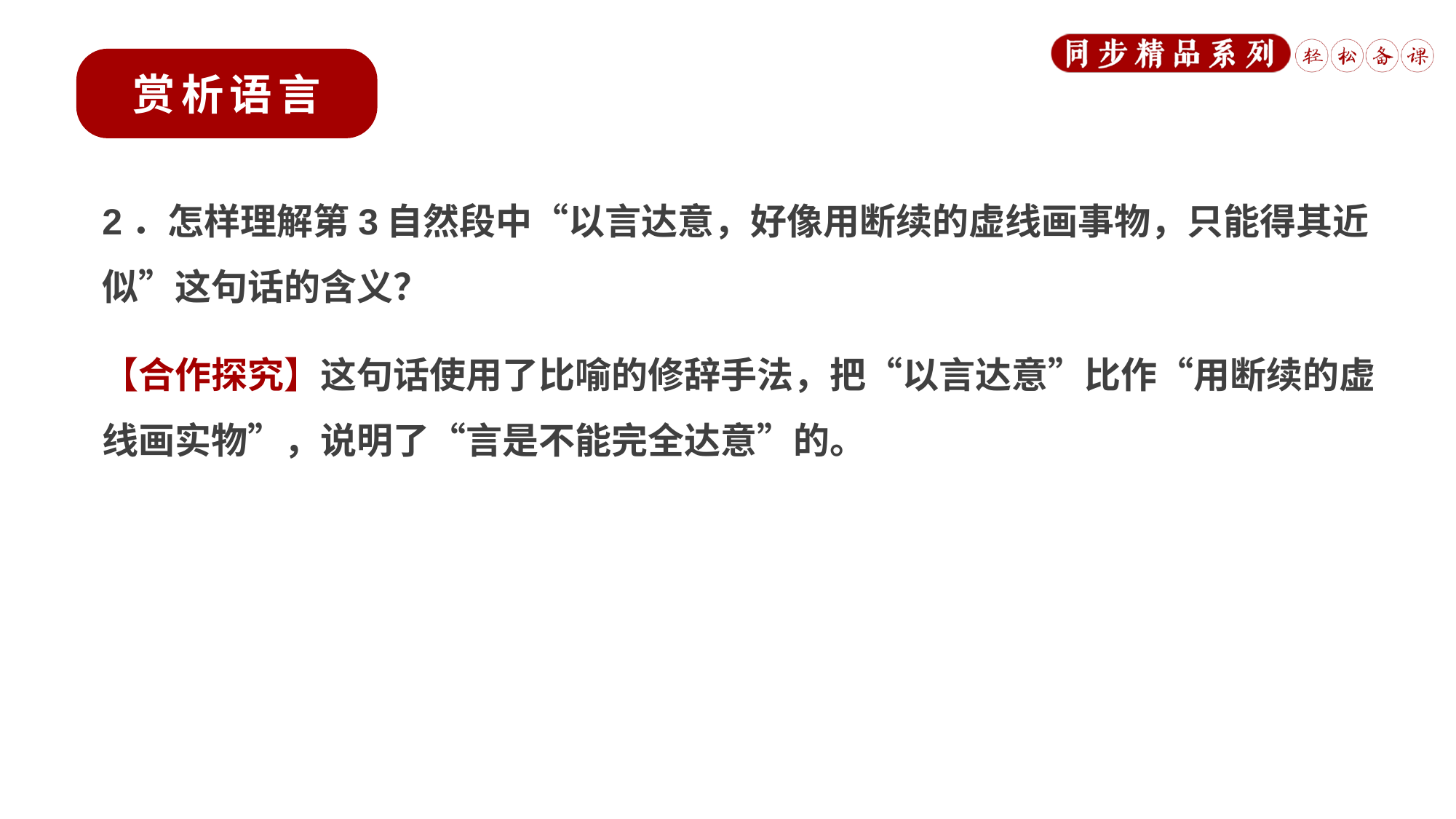

2．怎样理解第3自然段中“以言达意，好像用断续的虚线画事物，只能得其近似”这句话的含义？
【合作探究】这句话使用了比喻的修辞手法，把“以言达意”比作“用断续的虚线画实物”，说明了“言是不能完全达意”的。